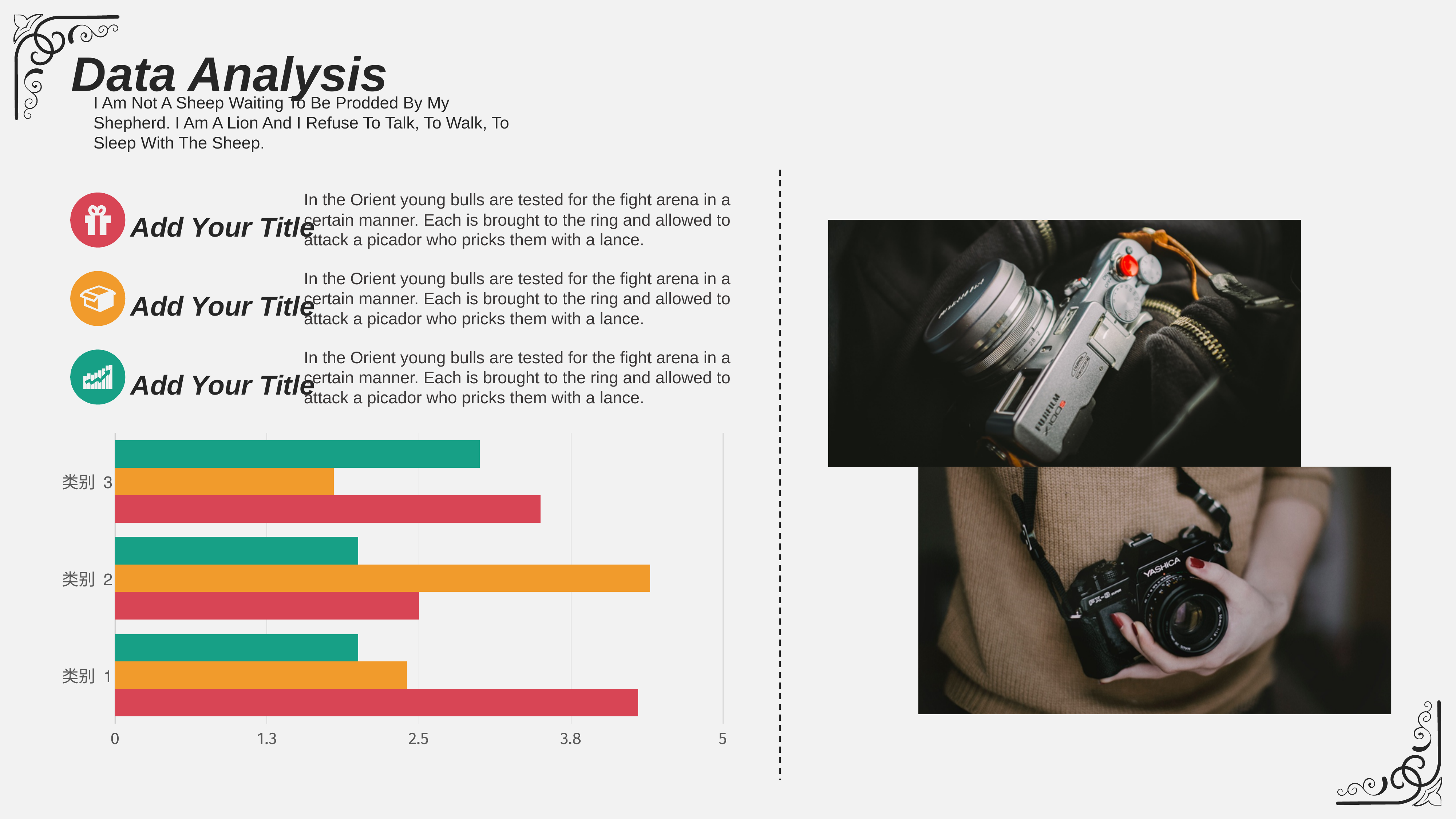

Data Analysis
I Am Not A Sheep Waiting To Be Prodded By My Shepherd. I Am A Lion And I Refuse To Talk, To Walk, To Sleep With The Sheep.

In the Orient young bulls are tested for the fight arena in a certain manner. Each is brought to the ring and allowed to attack a picador who pricks them with a lance.

Add Your Title

In the Orient young bulls are tested for the fight arena in a certain manner. Each is brought to the ring and allowed to attack a picador who pricks them with a lance.

Add Your Title
In the Orient young bulls are tested for the fight arena in a certain manner. Each is brought to the ring and allowed to attack a picador who pricks them with a lance.

Add Your Title

### Chart

| Category | 系列 3 | 系列 2 | 系列 1 |
|---|---|---|---|
| 类别 3 | 3.0 | 1.8 | 3.5 |
| 类别 2 | 2.0 | 4.4 | 2.5 |
| 类别 1 | 2.0 | 2.4 | 4.3 |